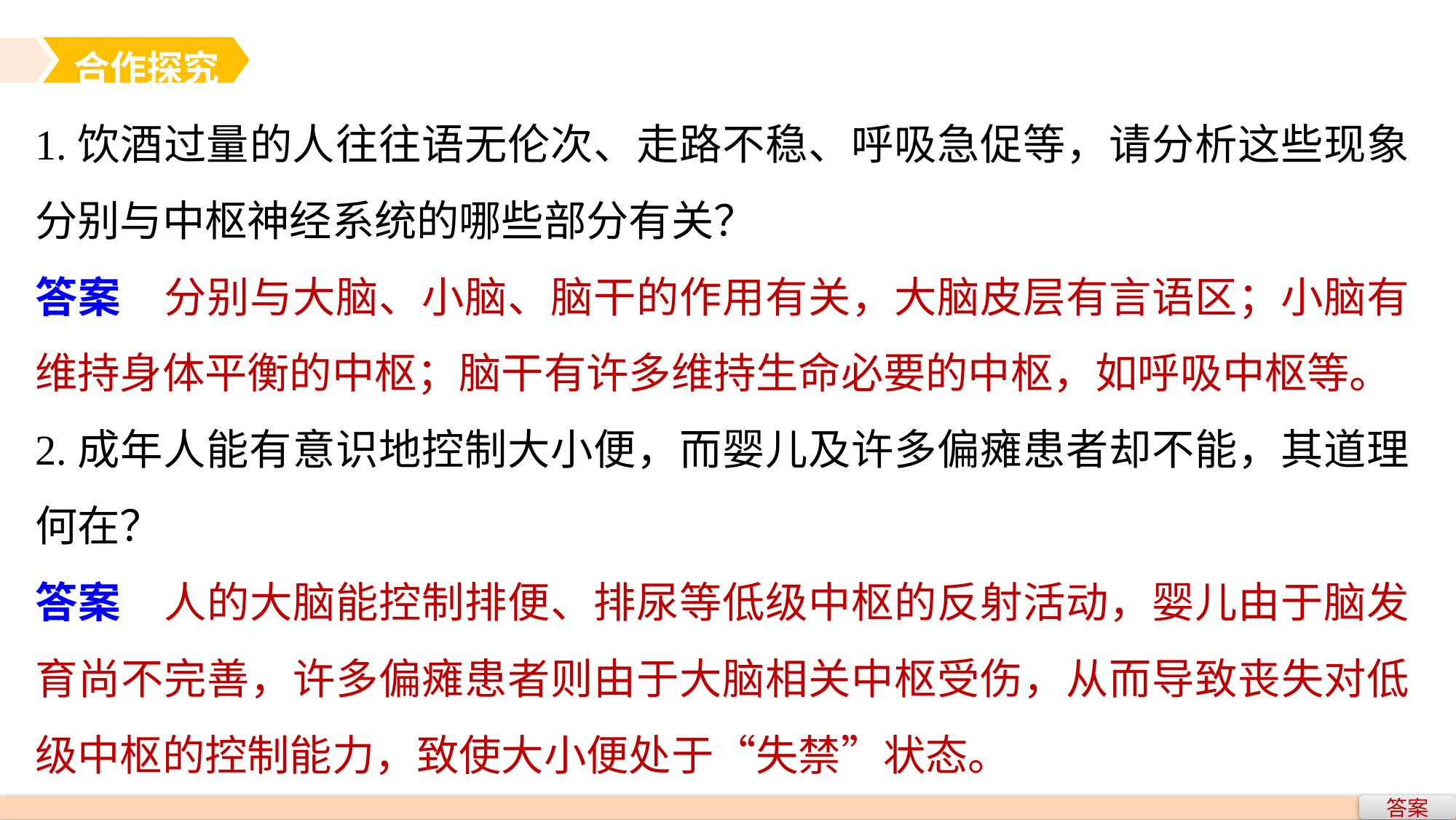

合作探究

1.饮酒过量的人往往语无伦次、走路不稳、呼吸急促等，请分析这些现象分别与中枢神经系统的哪些部分有关？
答案　分别与大脑、小脑、脑干的作用有关，大脑皮层有言语区；小脑有维持身体平衡的中枢；脑干有许多维持生命必要的中枢，如呼吸中枢等。
2.成年人能有意识地控制大小便，而婴儿及许多偏瘫患者却不能，其道理何在？
答案　人的大脑能控制排便、排尿等低级中枢的反射活动，婴儿由于脑发育尚不完善，许多偏瘫患者则由于大脑相关中枢受伤，从而导致丧失对低级中枢的控制能力，致使大小便处于“失禁”状态。
答案